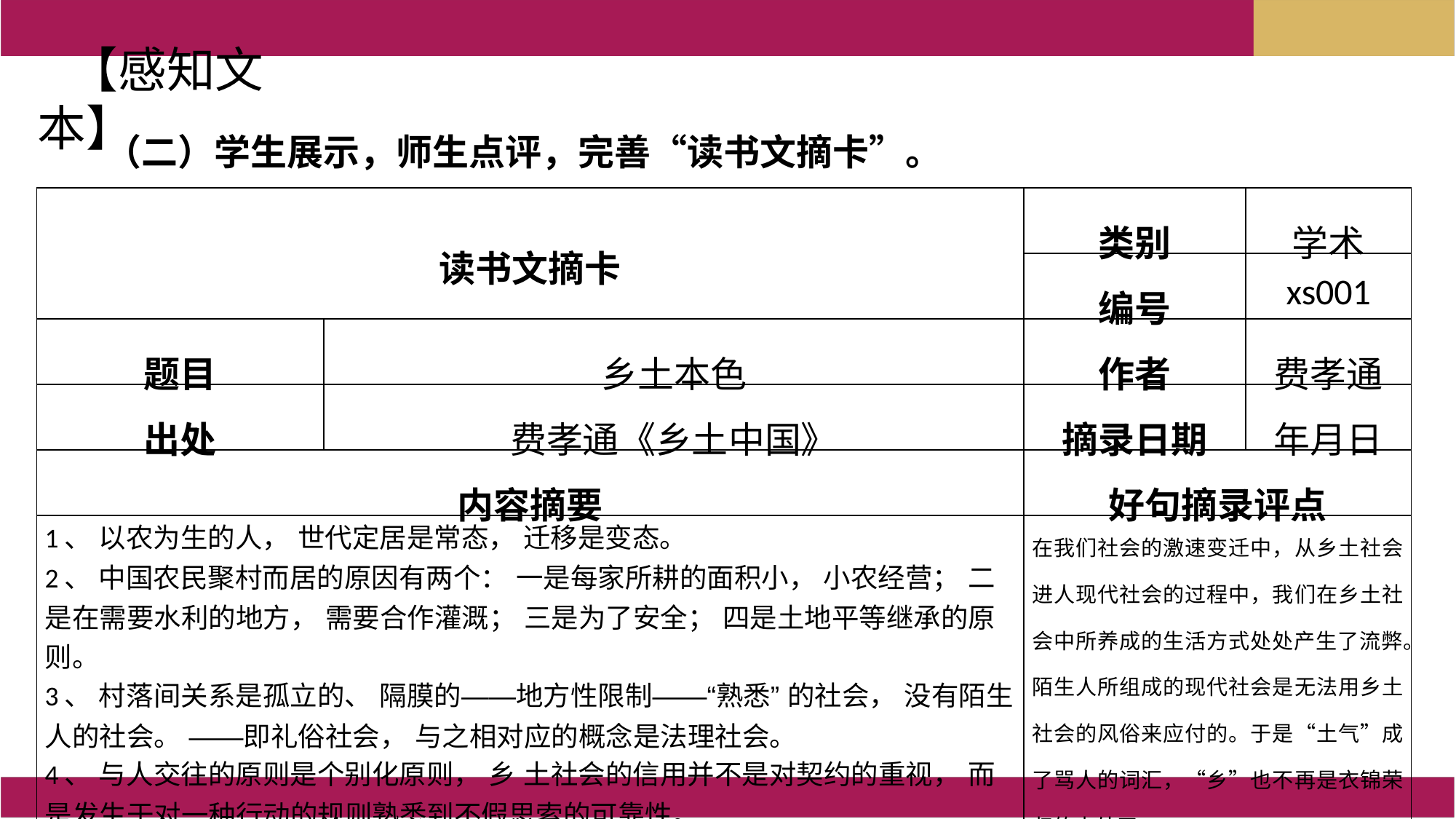

【感知文本】
（二）学生展示，师生点评，完善“读书文摘卡”。
| 读书文摘卡 |  | 类别 | 学术 |
| --- | --- | --- | --- |
|  |  | 编号 | xs001 |
| 题目 | 乡土本色 | 作者 | 费孝通 |
| 出处 | 费孝通《乡土中国》 | 摘录日期 | 年月日 |
| 内容摘要 |  | 好句摘录评点 |  |
| 1、 以农为生的人， 世代定居是常态， 迁移是变态。 2、 中国农民聚村而居的原因有两个： 一是每家所耕的面积小， 小农经营； 二是在需要水利的地方， 需要合作灌溉； 三是为了安全； 四是土地平等继承的原则。 3、 村落间关系是孤立的、 隔膜的——地方性限制——“熟悉” 的社会， 没有陌生人的社会。 ——即礼俗社会， 与之相对应的概念是法理社会。 4、 与人交往的原则是个别化原则， 乡 土社会的信用并不是对契约的重视， 而是发生于对一种行动的规则熟悉到不假思索的可靠性。 |  | 在我们社会的激速变迁中，从乡土社会进人现代社会的过程中，我们在乡土社会中所养成的生活方式处处产生了流弊。陌生人所组成的现代社会是无法用乡土社会的风俗来应付的。于是“土气”成了骂人的词汇，“乡”也不再是衣锦荣归的去处了。 |  |